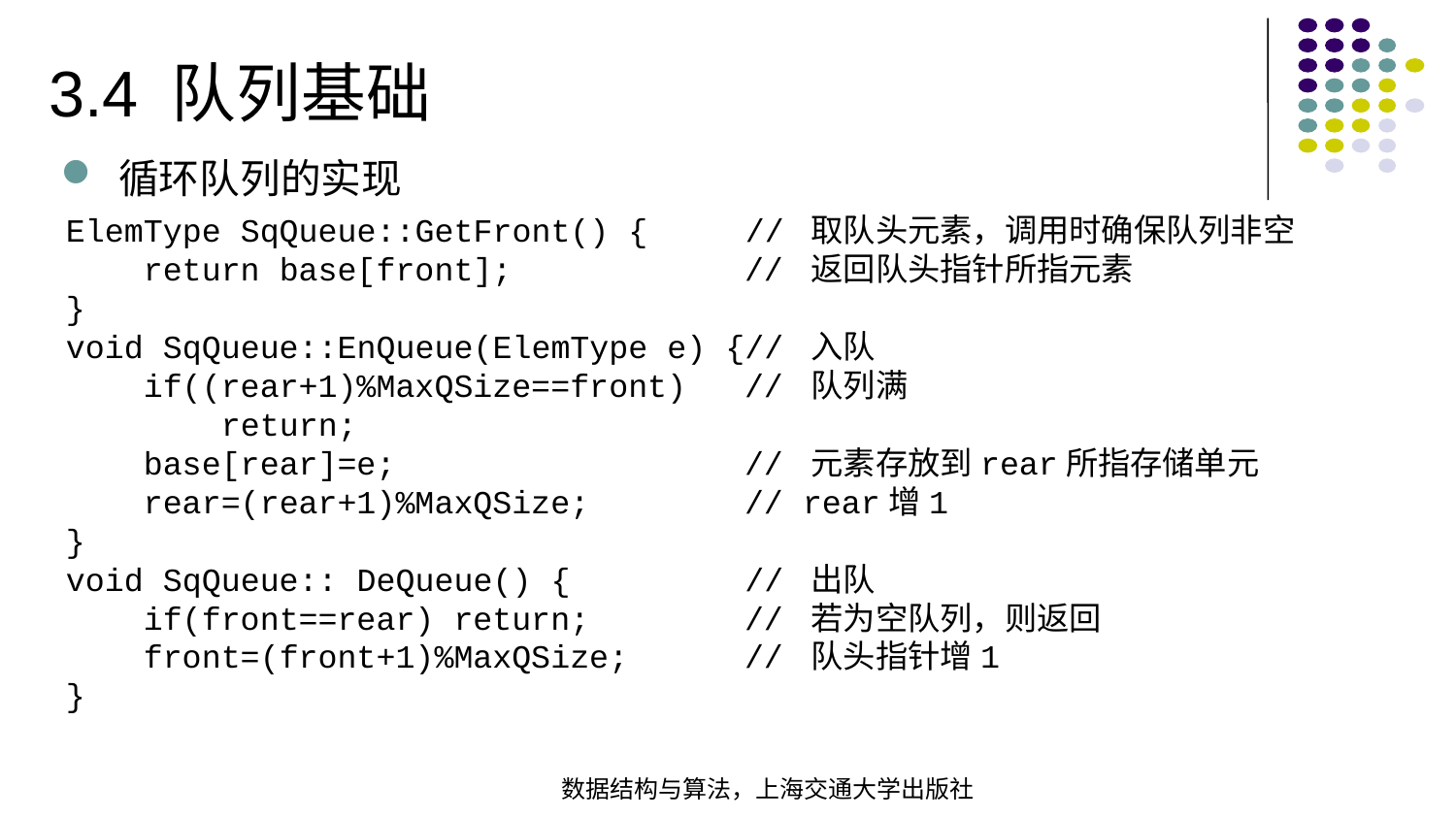

3.4 队列基础
循环队列的实现
ElemType SqQueue::GetFront() {     // 取队头元素，调用时确保队列非空    return base[front];            // 返回队头指针所指元素}void SqQueue::EnQueue(ElemType e) {// 入队    if((rear+1)%MaxQSize==front)   // 队列满        return;             base[rear]=e;                  // 元素存放到rear所指存储单元    rear=(rear+1)%MaxQSize;        // rear增1}void SqQueue:: DeQueue() {         // 出队        if(front==rear) return;        // 若为空队列，则返回    front=(front+1)%MaxQSize;      // 队头指针增1
}